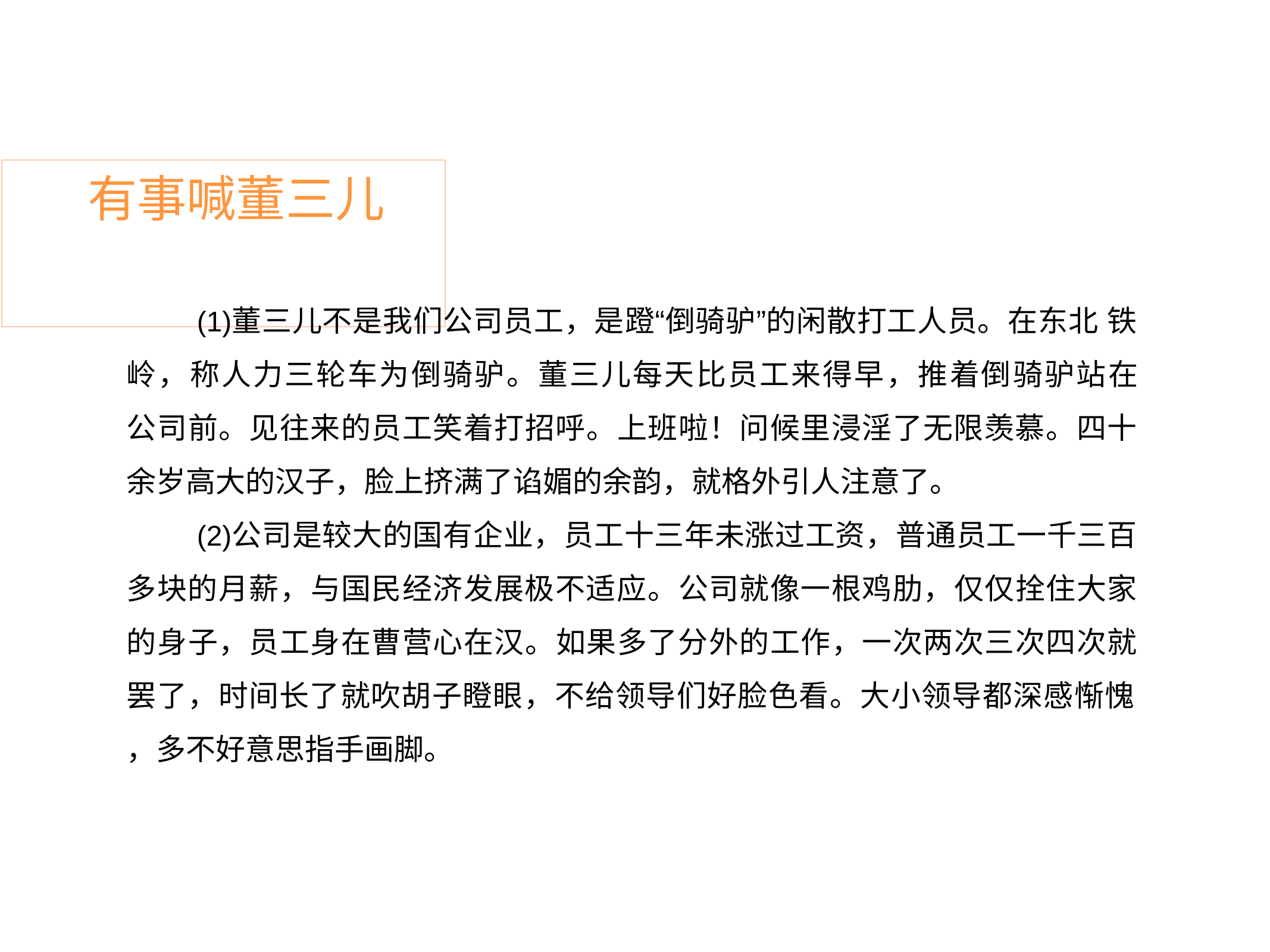

# 有事喊董三儿
董三儿不是我们公司员工，是蹬“倒骑驴”的闲散打工人员。在东北 铁岭，称人力三轮车为倒骑驴。董三儿每天比员工来得早，推着倒骑驴站在 公司前。见往来的员工笑着打招呼。上班啦！问候里浸淫了无限羡慕。四十 余岁高大的汉子，脸上挤满了谄媚的余韵，就格外引人注意了。
公司是较大的国有企业，员工十三年未涨过工资，普通员工一千三百 多块的月薪，与国民经济发展极不适应。公司就像一根鸡肋，仅仅拴住大家 的身子，员工身在曹营心在汉。如果多了分外的工作，一次两次三次四次就 罢了，时间长了就吹胡子瞪眼，不给领导们好脸色看。大小领导都深感惭愧
，多不好意思指手画脚。